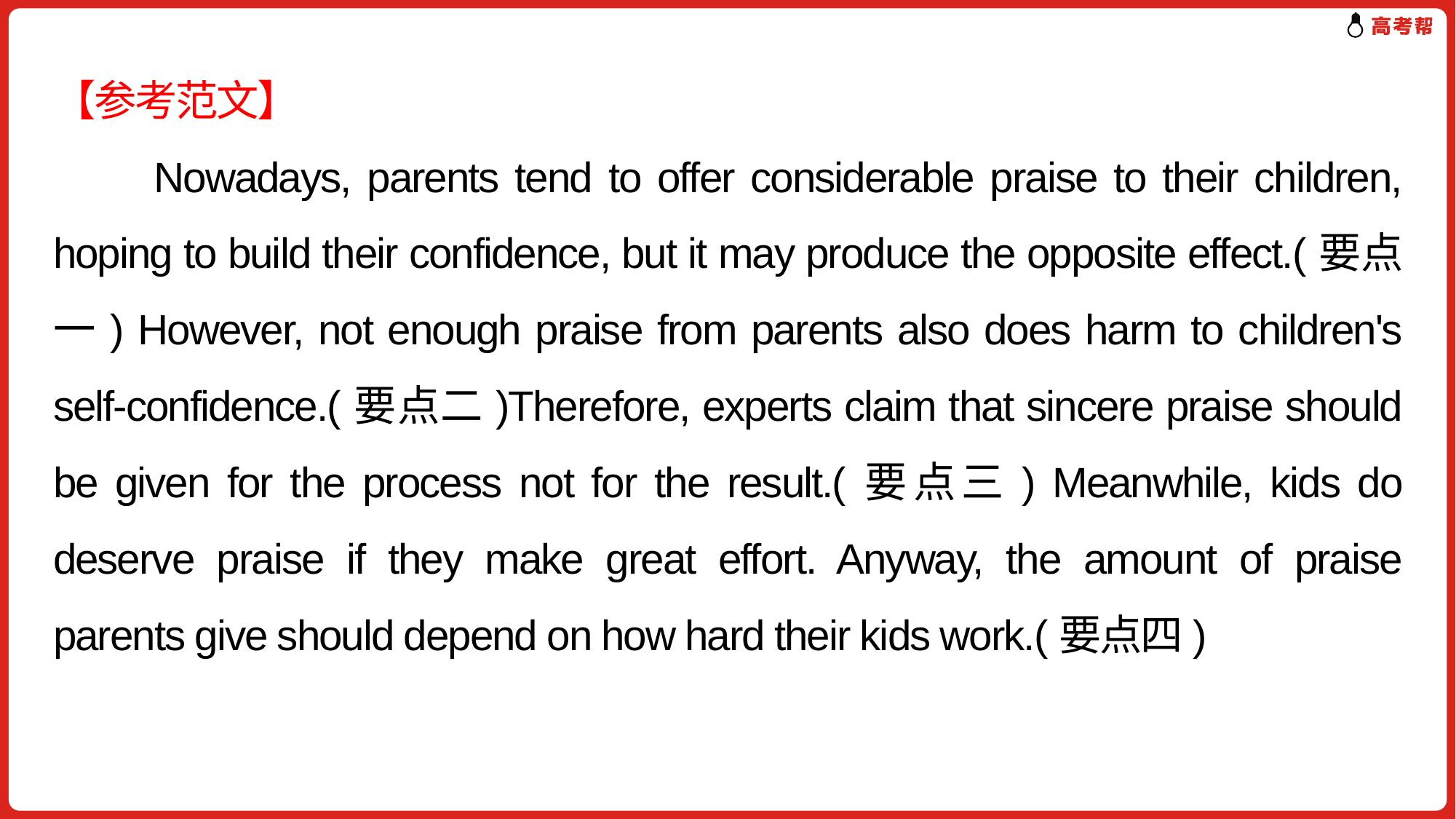

【参考范文】
      Nowadays, parents tend to offer considerable praise to their children, hoping to build their confidence, but it may produce the opposite effect.(要点一) However, not enough praise from parents also does harm to children's self-confidence.(要点二)Therefore, experts claim that sincere praise should be given for the process not for the result.(要点三) Meanwhile, kids do deserve praise if they make great effort. Anyway, the amount of praise parents give should depend on how hard their kids work.(要点四)